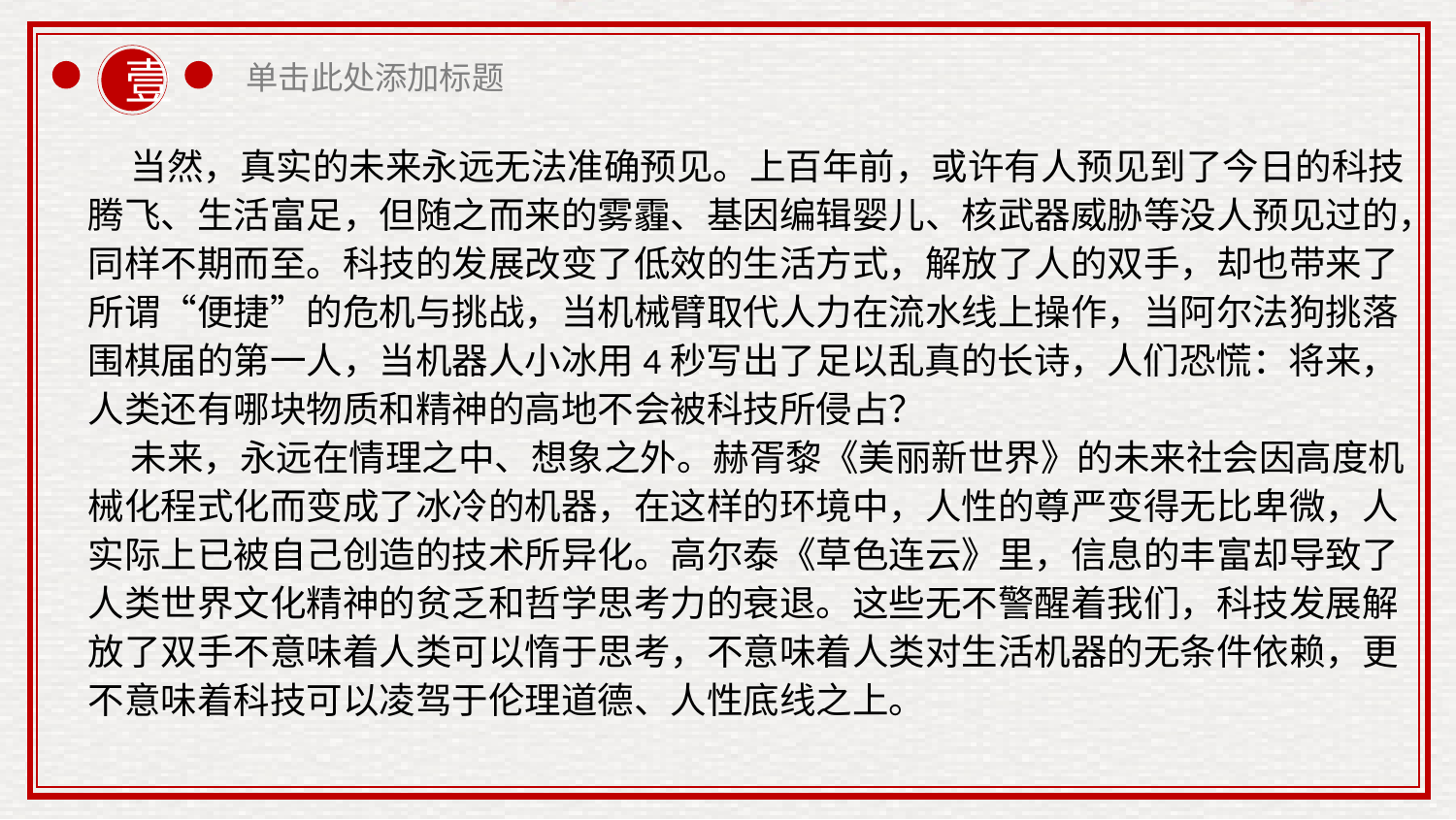

当然，真实的未来永远无法准确预见。上百年前，或许有人预见到了今日的科技腾飞、生活富足，但随之而来的雾霾、基因编辑婴儿、核武器威胁等没人预见过的，同样不期而至。科技的发展改变了低效的生活方式，解放了人的双手，却也带来了所谓“便捷”的危机与挑战，当机械臂取代人力在流水线上操作，当阿尔法狗挑落围棋届的第一人，当机器人小冰用4秒写出了足以乱真的长诗，人们恐慌：将来，人类还有哪块物质和精神的高地不会被科技所侵占？
未来，永远在情理之中、想象之外。赫胥黎《美丽新世界》的未来社会因高度机械化程式化而变成了冰冷的机器，在这样的环境中，人性的尊严变得无比卑微，人实际上已被自己创造的技术所异化。高尔泰《草色连云》里，信息的丰富却导致了人类世界文化精神的贫乏和哲学思考力的衰退。这些无不警醒着我们，科技发展解放了双手不意味着人类可以惰于思考，不意味着人类对生活机器的无条件依赖，更不意味着科技可以凌驾于伦理道德、人性底线之上。